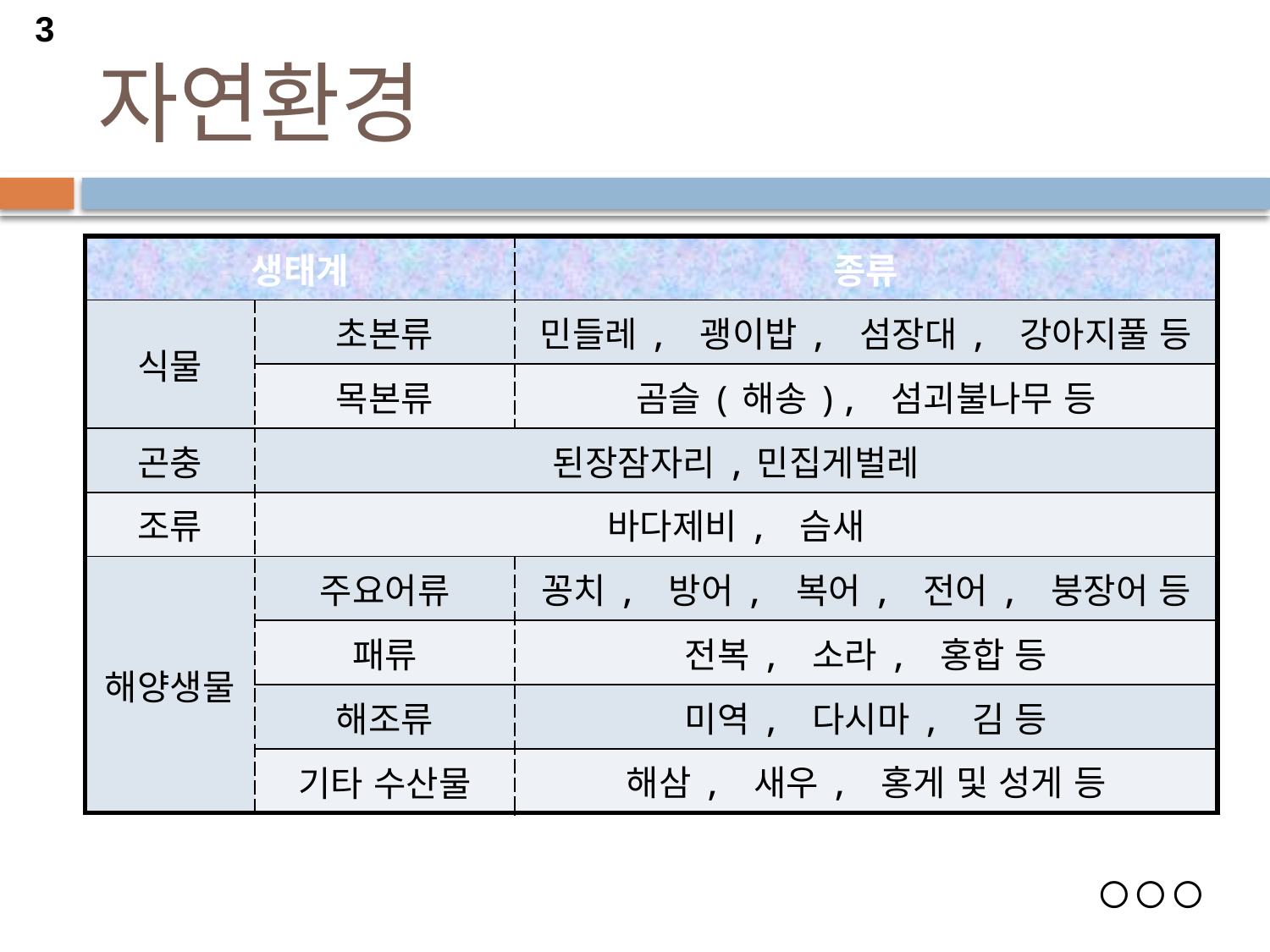

3
# 자연환경
| 생태계 |  | 종류 |
| --- | --- | --- |
| 식물 | 초본류 | 민들레, 괭이밥, 섬장대, 강아지풀 등 |
|  | 목본류 | 곰슬(해송), 섬괴불나무 등 |
| 곤충 | 된장잠자리,민집게벌레 |  |
| 조류 | 바다제비, 슴새 |  |
| 해양생물 | 주요어류 | 꽁치, 방어, 복어, 전어, 붕장어 등 |
|  | 패류 | 전복, 소라, 홍합 등 |
|  | 해조류 | 미역, 다시마, 김 등 |
|  | 기타 수산물 | 해삼, 새우, 홍게 및 성게 등 |